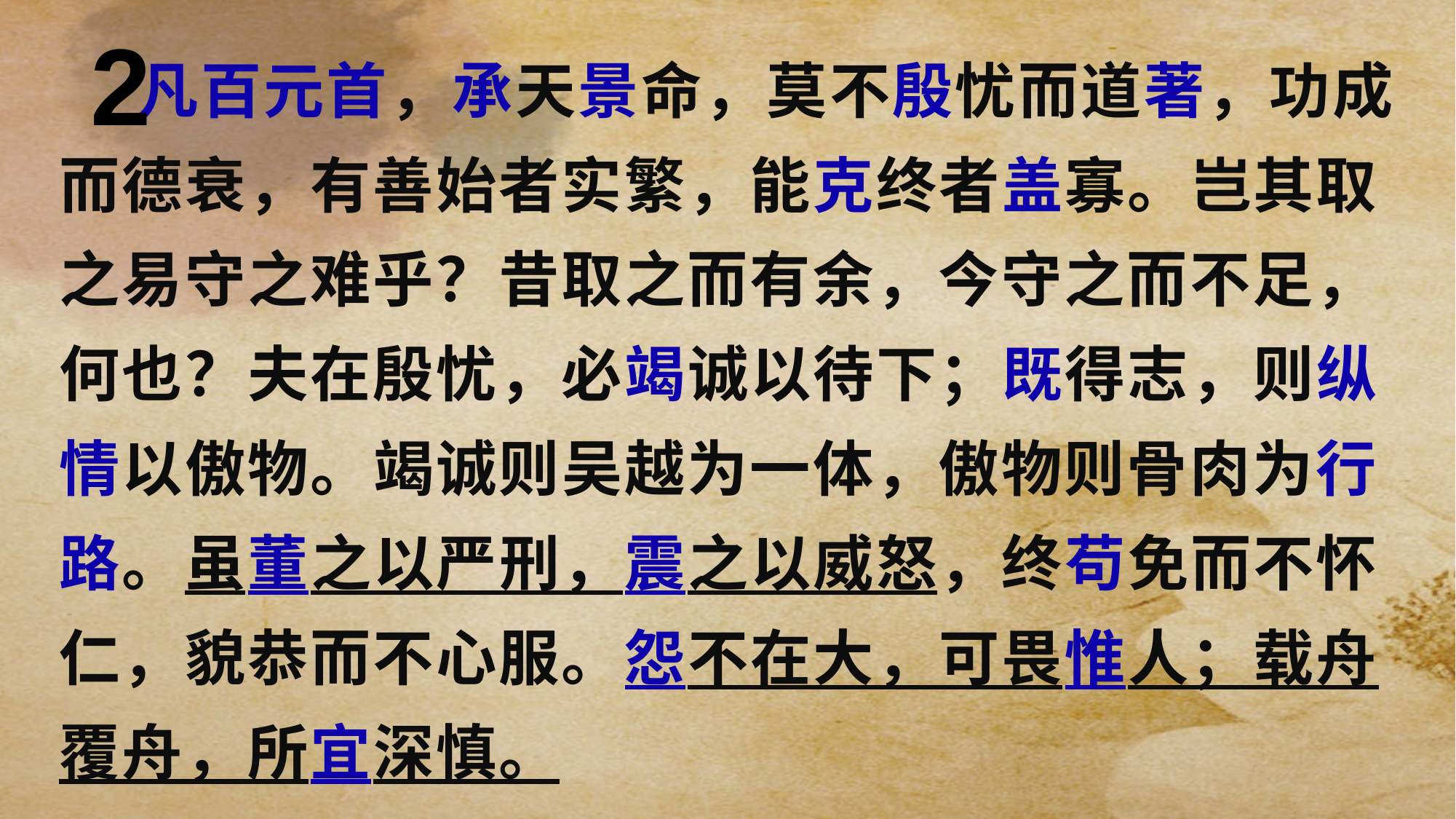

2
    凡百元首，承天景命，莫不殷忧而道著，功成而德衰，有善始者实繁，能克终者盖寡。岂其取之易守之难乎？昔取之而有余，今守之而不足，何也？夫在殷忧，必竭诚以待下；既得志，则纵情以傲物。竭诚则吴越为一体，傲物则骨肉为行路。虽董之以严刑，震之以威怒，终苟免而不怀仁，貌恭而不心服。怨不在大，可畏惟人；载舟覆舟，所宜深慎。